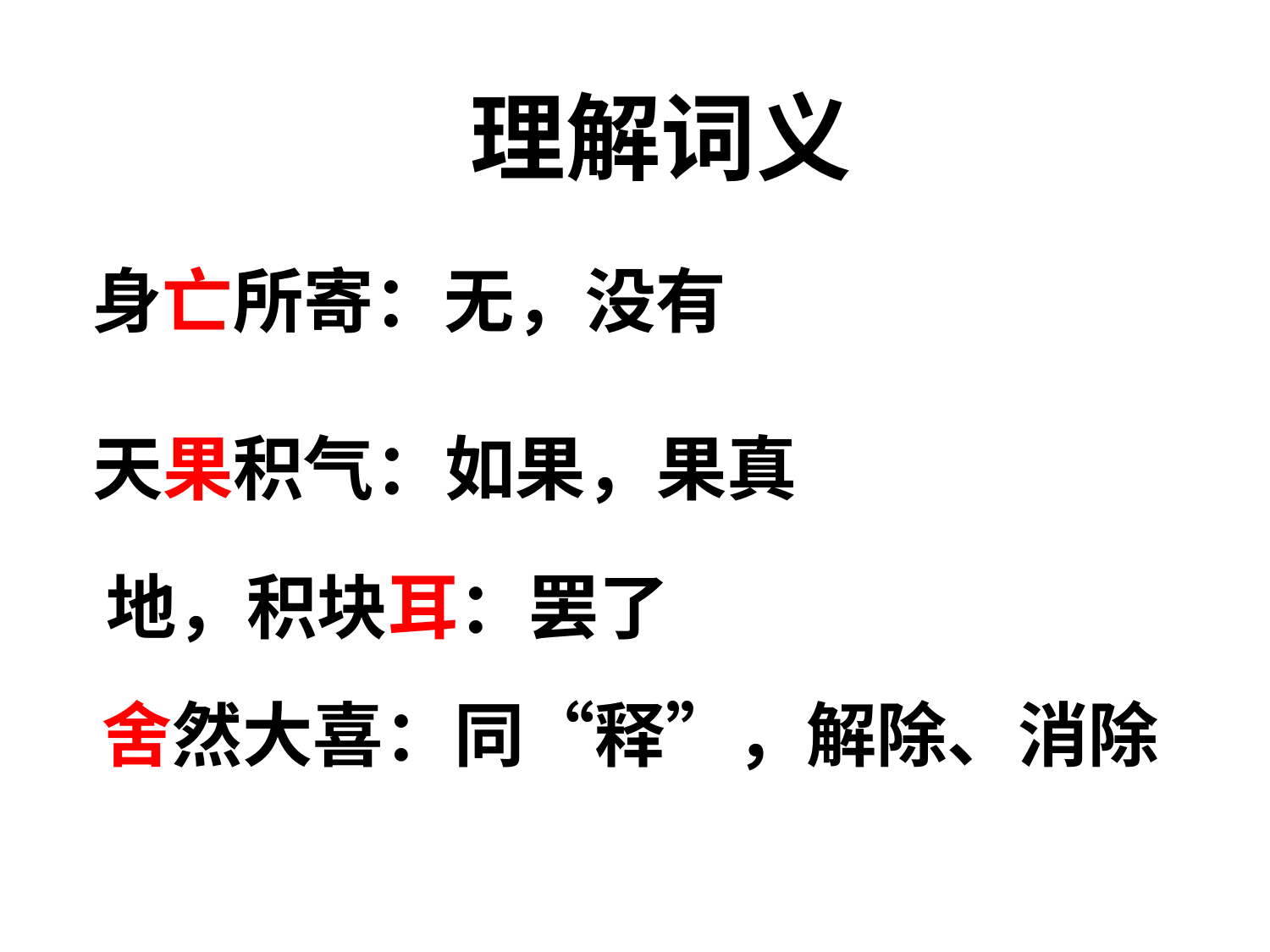

理解词义
身亡所寄：无，没有
天果积气：如果，果真
地，积块耳：罢了
舍然大喜：同“释”，解除、消除